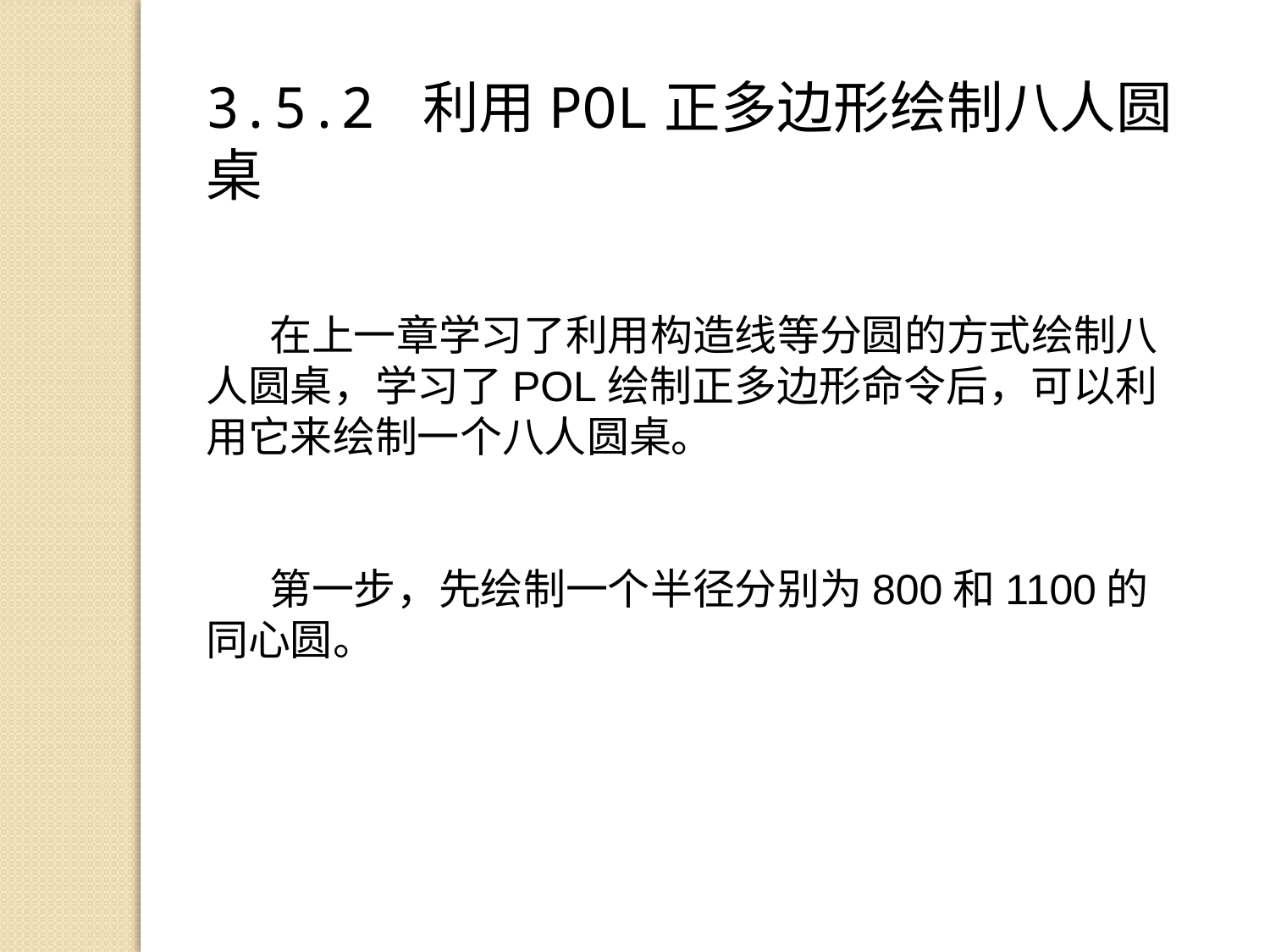

3.5.2 利用POL正多边形绘制八人圆桌

在上一章学习了利用构造线等分圆的方式绘制八人圆桌，学习了POL绘制正多边形命令后，可以利用它来绘制一个八人圆桌。

第一步，先绘制一个半径分别为800和1100的同心圆。